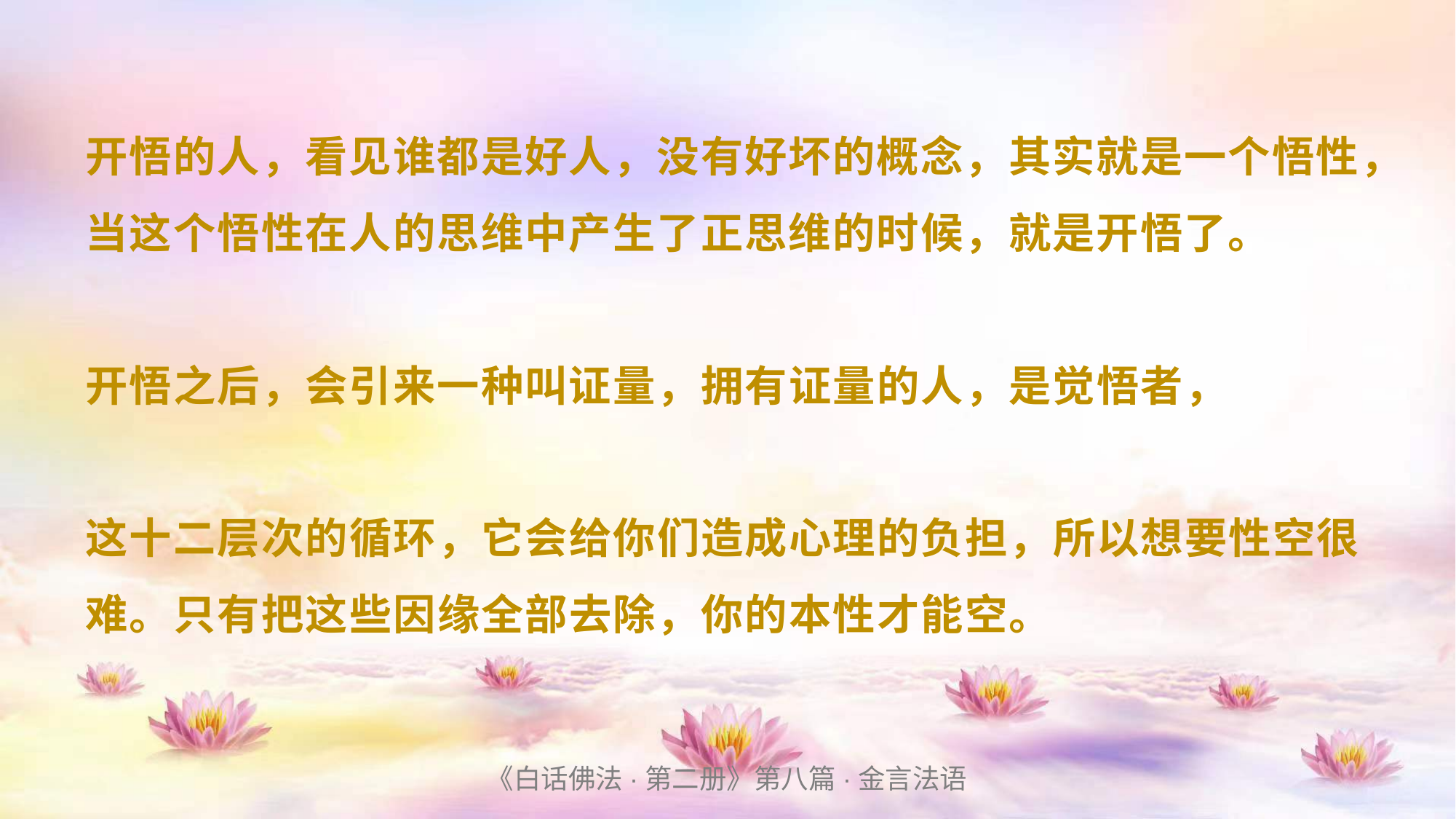

# 开悟的人，看见谁都是好人，没有好坏的概念，其实就是一个悟性，当这个悟性在人的思维中产生了正思维的时候，就是开悟了。   开悟之后，会引来一种叫证量，拥有证量的人，是觉悟者， 这十二层次的循环，它会给你们造成心理的负担，所以想要性空很难。只有把这些因缘全部去除，你的本性才能空。
《白话佛法·第二册》第八篇·金言法语